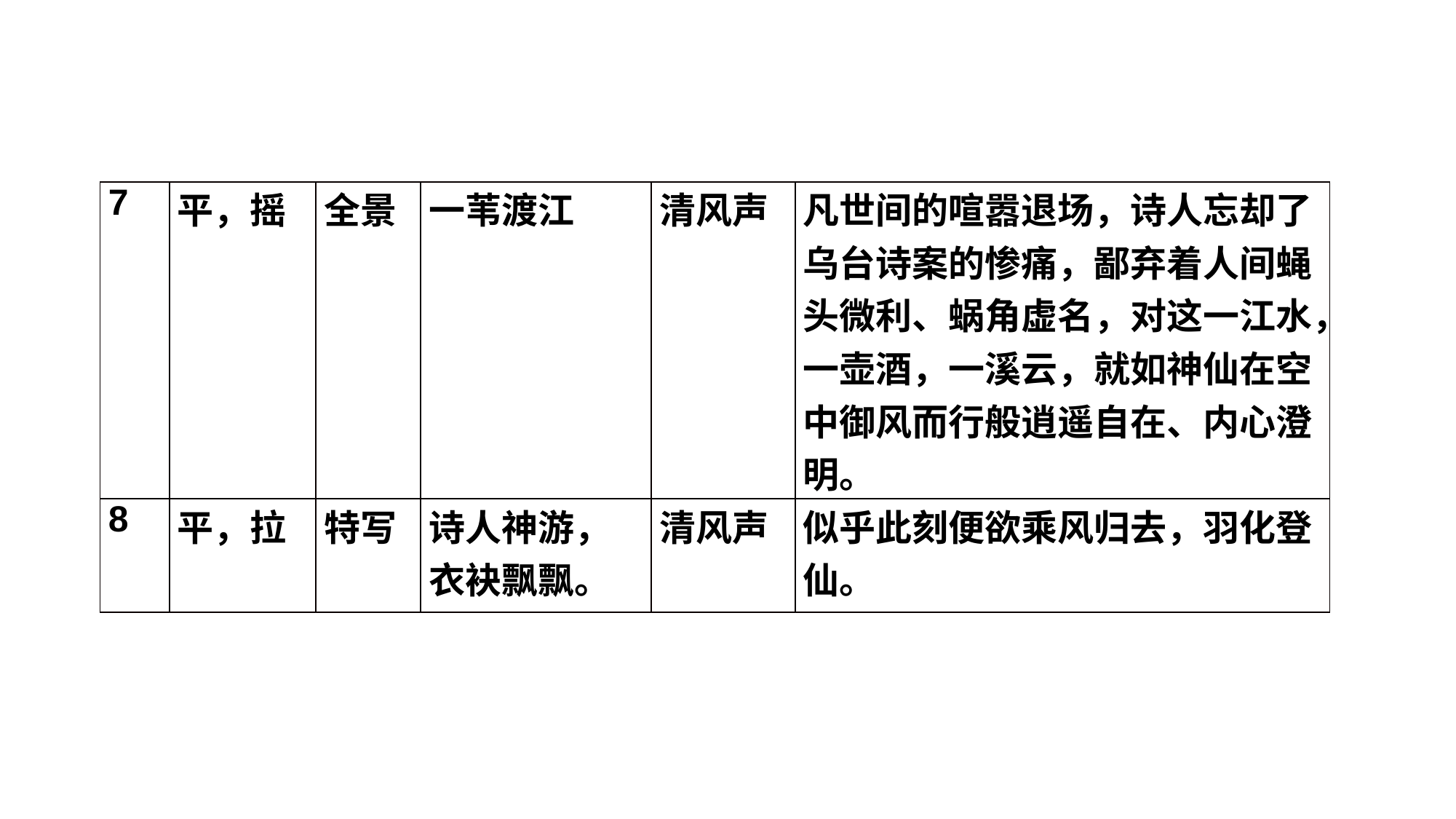

| 7 | 平，摇 | 全景 | 一苇渡江 | 清风声 | 凡世间的喧嚣退场，诗人忘却了乌台诗案的惨痛，鄙弃着人间蝇头微利、蜗角虚名，对这一江水，一壶酒，一溪云，就如神仙在空中御风而行般逍遥自在、内心澄明。 |
| --- | --- | --- | --- | --- | --- |
| 8 | 平，拉 | 特写 | 诗人神游，衣袂飘飘。 | 清风声 | 似乎此刻便欲乘风归去，羽化登仙。 |